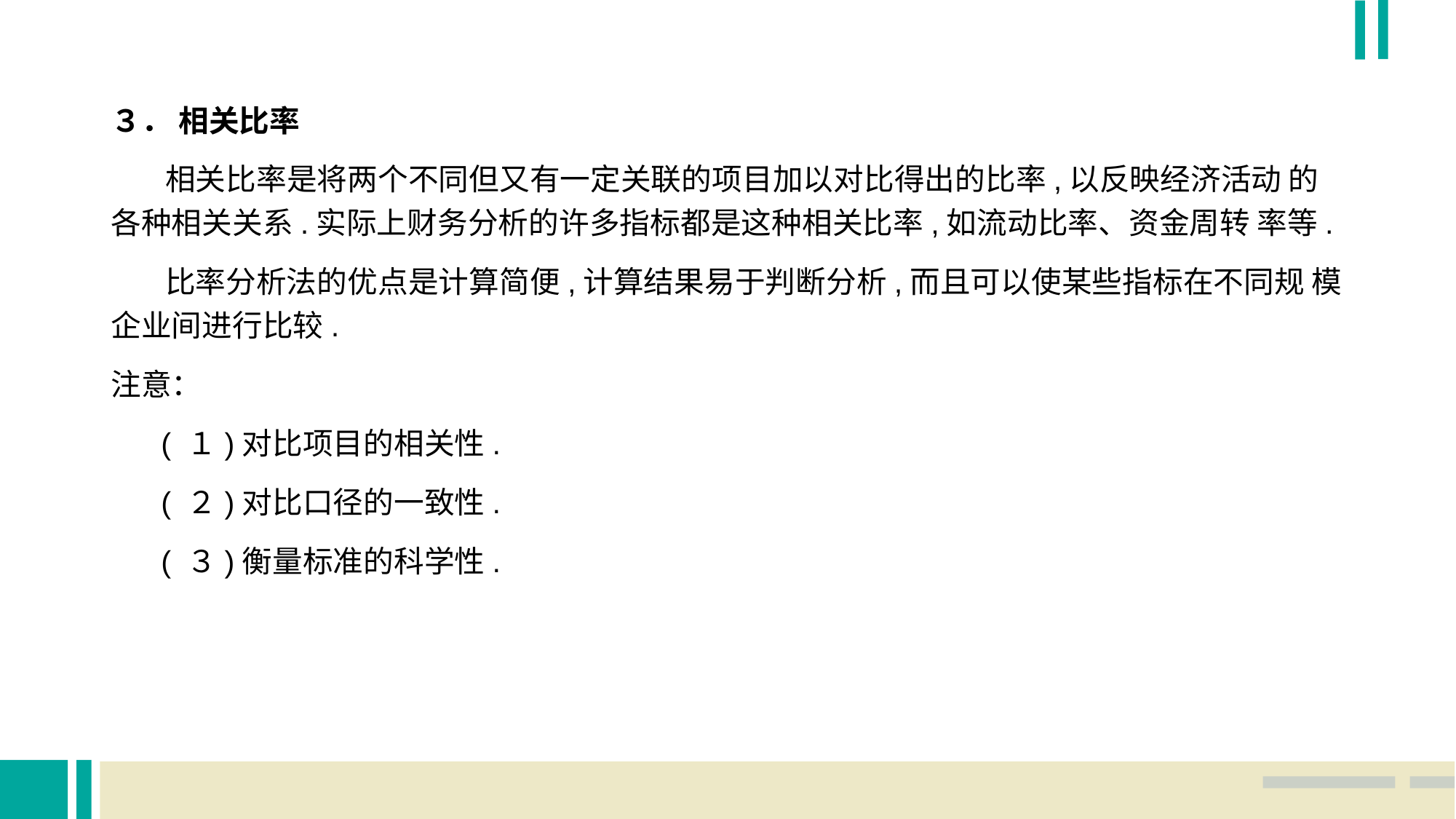

３． 相关比率
       相关比率是将两个不同但又有一定关联的项目加以对比得出的比率,以反映经济活动 的各种相关关系.实际上财务分析的许多指标都是这种相关比率,如流动比率、资金周转 率等.
       比率分析法的优点是计算简便,计算结果易于判断分析,而且可以使某些指标在不同规 模企业间进行比较.
注意：
      ( １)对比项目的相关性.
      ( ２)对比口径的一致性.
      ( ３)衡量标准的科学性.